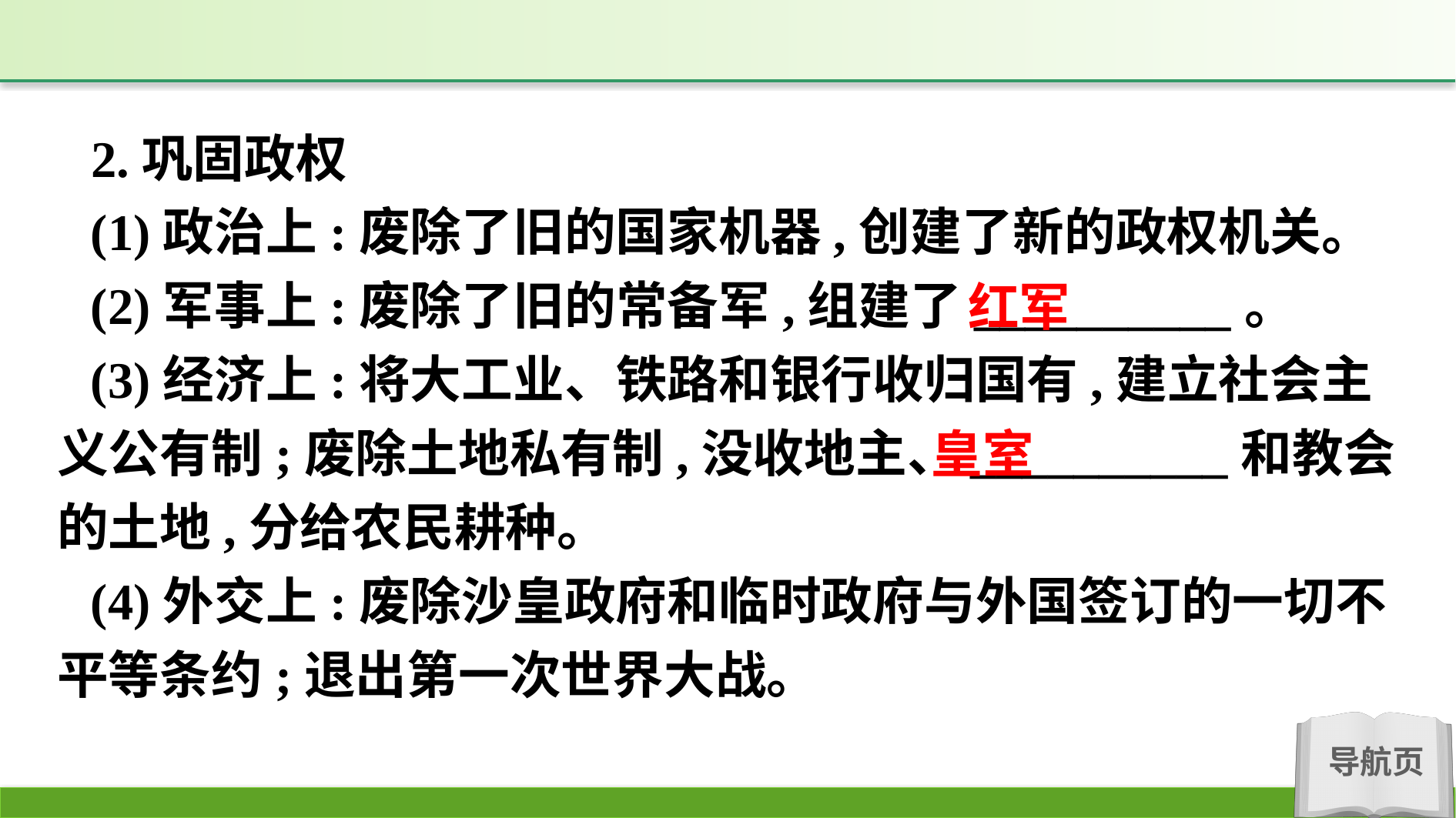

2.巩固政权
(1)政治上:废除了旧的国家机器,创建了新的政权机关。
(2)军事上:废除了旧的常备军,组建了__________。
(3)经济上:将大工业、铁路和银行收归国有,建立社会主义公有制;废除土地私有制,没收地主、__________和教会的土地,分给农民耕种。
(4)外交上:废除沙皇政府和临时政府与外国签订的一切不平等条约;退出第一次世界大战。
红军
皇室